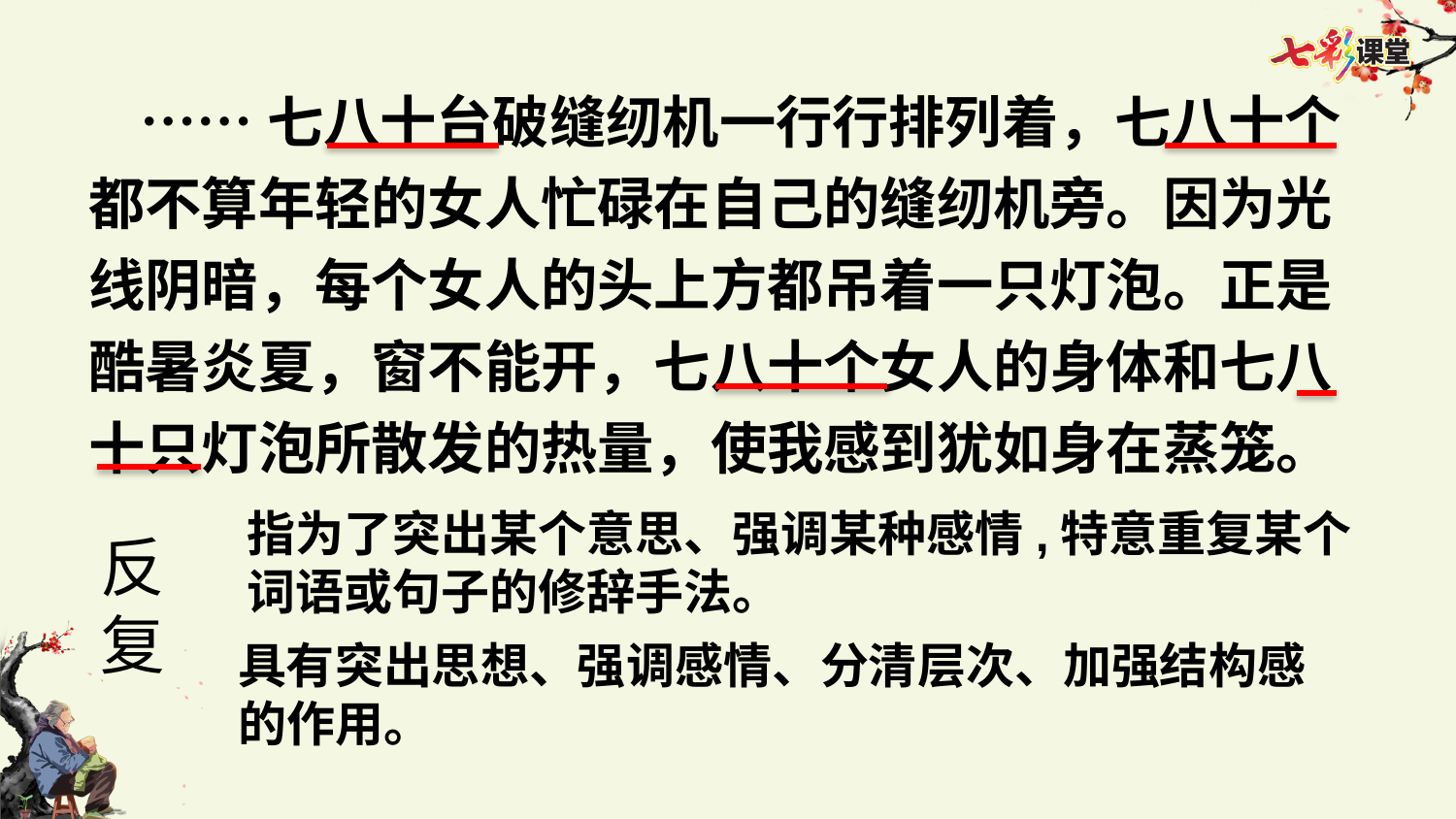

……七八十台破缝纫机一行行排列着，七八十个都不算年轻的女人忙碌在自己的缝纫机旁。因为光线阴暗，每个女人的头上方都吊着一只灯泡。正是酷暑炎夏，窗不能开，七八十个女人的身体和七八十只灯泡所散发的热量，使我感到犹如身在蒸笼。
指为了突出某个意思、强调某种感情,特意重复某个词语或句子的修辞手法。
反复
具有突出思想、强调感情、分清层次、加强结构感的作用。